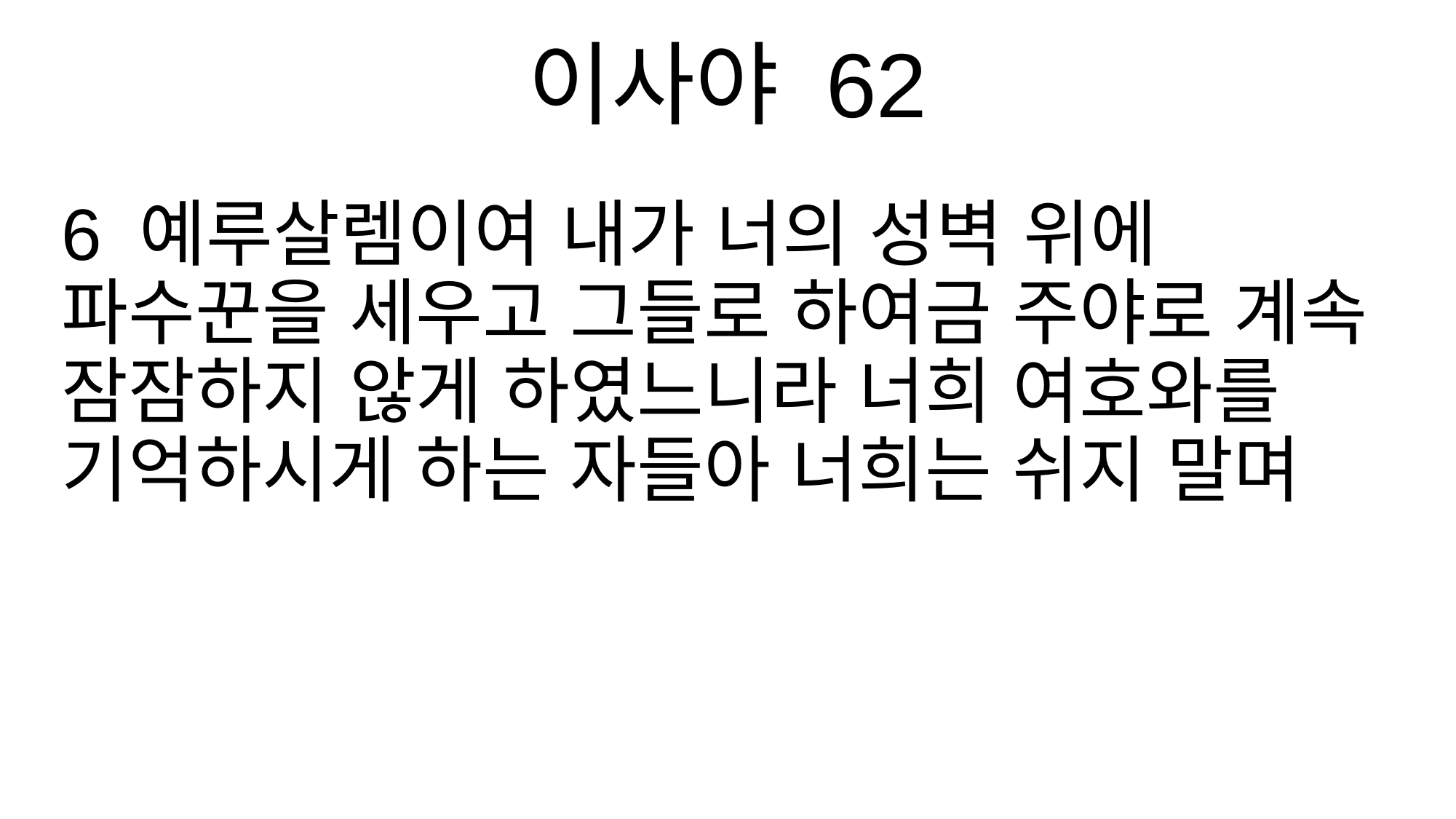

이사야 62
6 예루살렘이여 내가 너의 성벽 위에 파수꾼을 세우고 그들로 하여금 주야로 계속 잠잠하지 않게 하였느니라 너희 여호와를 기억하시게 하는 자들아 너희는 쉬지 말며